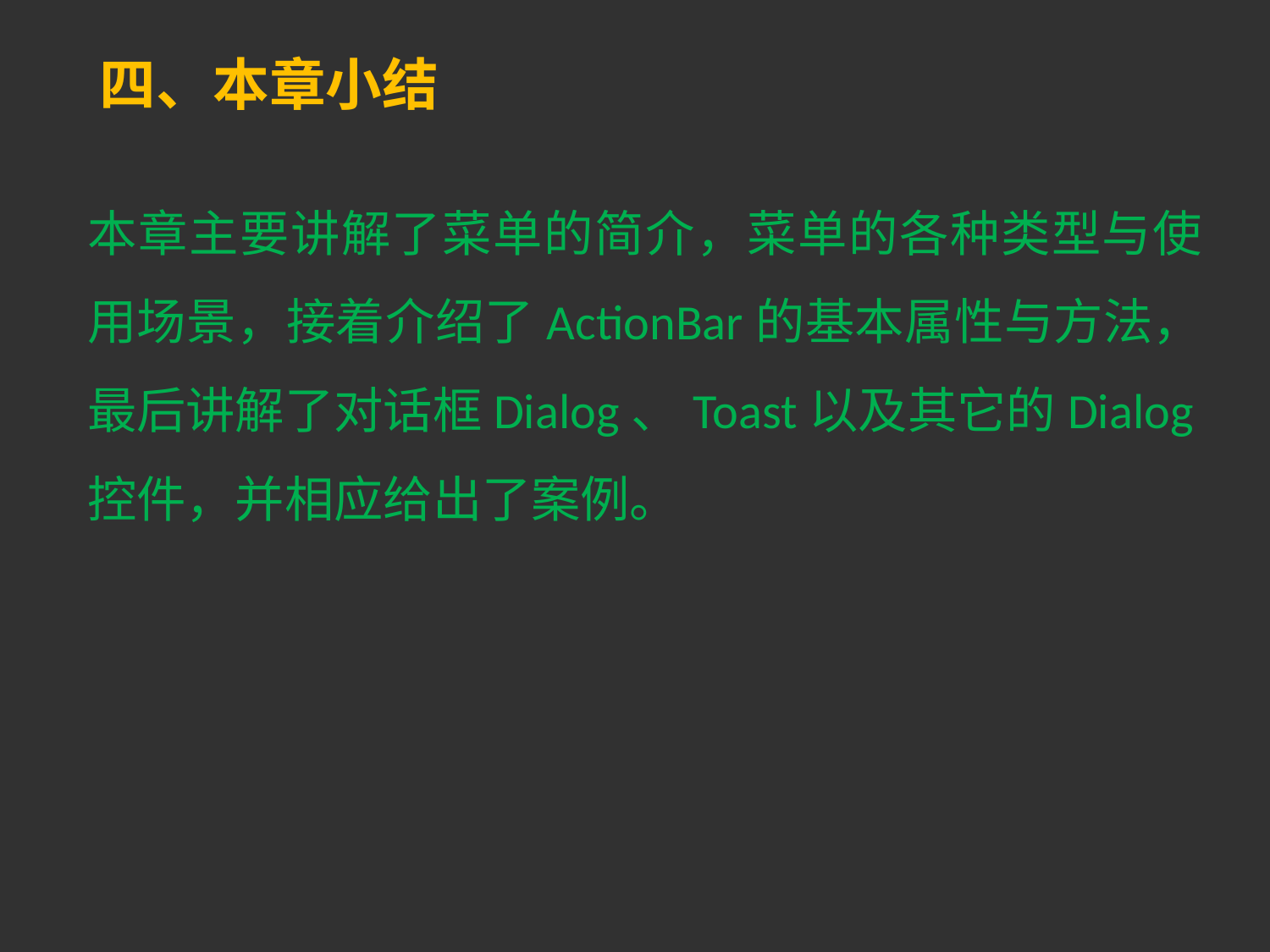

# 四、本章小结
本章主要讲解了菜单的简介，菜单的各种类型与使用场景，接着介绍了ActionBar的基本属性与方法，最后讲解了对话框Dialog、Toast以及其它的Dialog控件，并相应给出了案例。